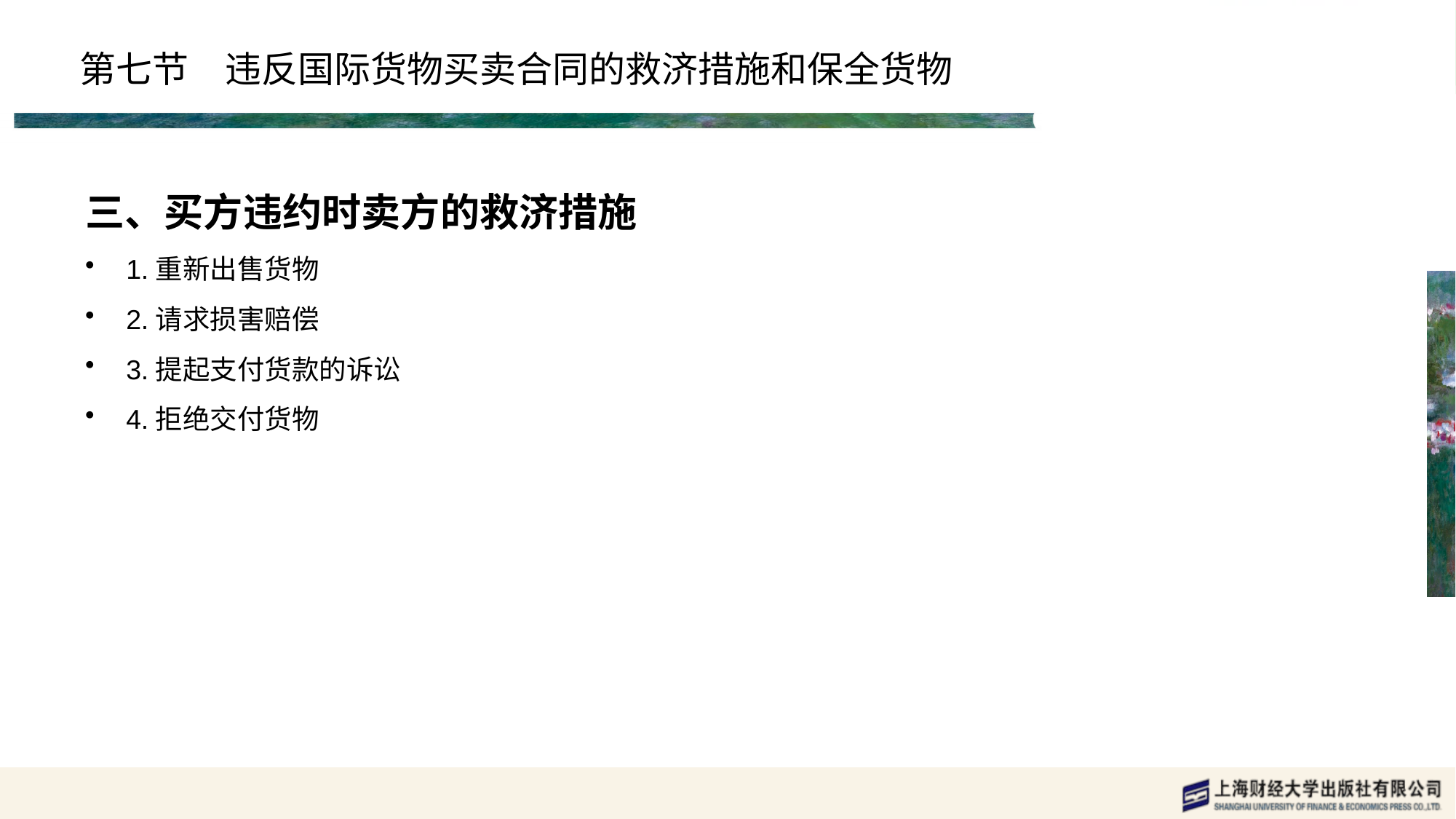

# 第七节　违反国际货物买卖合同的救济措施和保全货物
三、买方违约时卖方的救济措施
1.重新出售货物
2.请求损害赔偿
3.提起支付货款的诉讼
4.拒绝交付货物